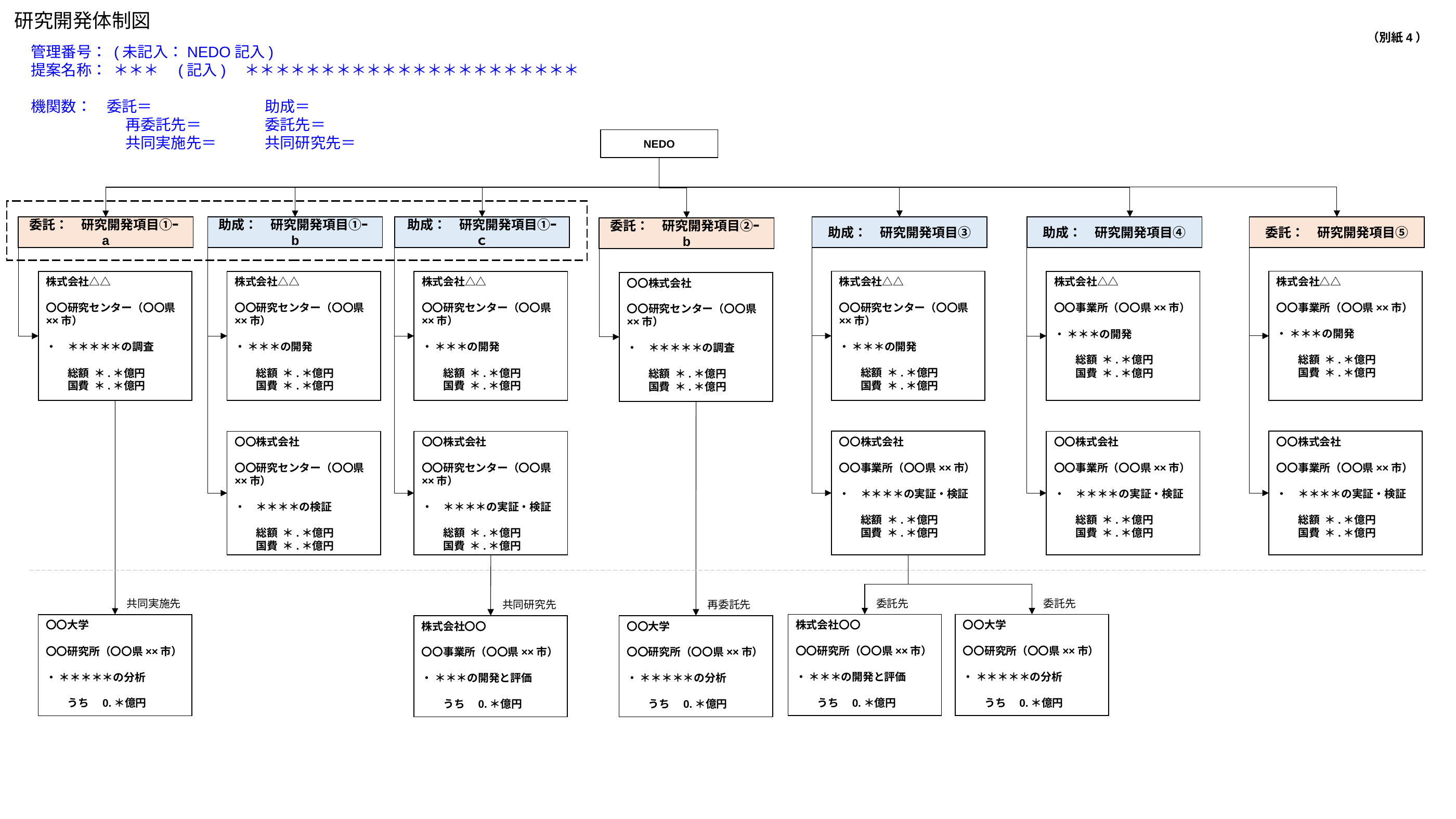

研究開発体制図
（別紙4）
管理番号： (未記入：NEDO記入)
提案名称：  ＊＊＊　(記入)　＊＊＊＊＊＊＊＊＊＊＊＊＊＊＊＊＊＊＊＊＊＊

機関数：　委託＝　　　　　　　	助成＝
　　　　　　 再委託先＝　　　　	委託先＝
　　　　　　 共同実施先＝	共同研究先＝
NEDO

助成：　研究開発項目③
委託：　研究開発項目⑤
助成：　研究開発項目①ｰｃ
助成：　研究開発項目④
委託：　研究開発項目①ｰa
助成：　研究開発項目①ｰb
委託：　研究開発項目②ｰb
株式会社△△

〇〇研究センター（〇〇県××市）

・ ＊＊＊の開発

　　総額  ＊.＊億円
　　国費  ＊.＊億円
株式会社△△

〇〇事業所（〇〇県××市）

・ ＊＊＊の開発

　　総額  ＊.＊億円
　　国費  ＊.＊億円
株式会社△△

〇〇研究センター（〇〇県××市）

・ ＊＊＊の開発

　　総額  ＊.＊億円
　　国費  ＊.＊億円
株式会社△△

〇〇事業所（〇〇県××市）

・ ＊＊＊の開発

　　総額  ＊.＊億円
　　国費  ＊.＊億円
株式会社△△

〇〇研究センター（〇〇県××市）

・　＊＊＊＊＊の調査

　　総額  ＊.＊億円
　　国費  ＊.＊億円
株式会社△△

〇〇研究センター（〇〇県××市）

・ ＊＊＊の開発

　　総額  ＊.＊億円
　　国費  ＊.＊億円
〇〇株式会社

〇〇研究センター（〇〇県××市）

・　＊＊＊＊＊の調査

　　総額  ＊.＊億円
　　国費  ＊.＊億円
〇〇株式会社

〇〇事業所（〇〇県××市）

・　＊＊＊＊の実証・検証

　　総額  ＊.＊億円
　　国費  ＊.＊億円
〇〇株式会社

〇〇事業所（〇〇県××市）

・　＊＊＊＊の実証・検証

　　総額  ＊.＊億円
　　国費  ＊.＊億円
〇〇株式会社

〇〇研究センター（〇〇県××市）

・　＊＊＊＊の実証・検証

　　総額  ＊.＊億円
　　国費  ＊.＊億円
〇〇株式会社

〇〇事業所（〇〇県××市）

・　＊＊＊＊の実証・検証

　　総額  ＊.＊億円
　　国費  ＊.＊億円
〇〇株式会社

〇〇研究センター（〇〇県××市）

・　＊＊＊＊の検証

　　総額  ＊.＊億円
　　国費  ＊.＊億円
委託先
委託先
共同実施先
共同研究先
再委託先
株式会社〇〇

〇〇研究所（〇〇県××市）

・ ＊＊＊の開発と評価

　　うち　0.＊億円

〇〇大学

〇〇研究所（〇〇県××市）

・ ＊＊＊＊＊の分析

　　うち　0.＊億円

〇〇大学

〇〇研究所（〇〇県××市）

・ ＊＊＊＊＊の分析

　　うち　0.＊億円
株式会社〇〇

〇〇事業所（〇〇県××市）

・ ＊＊＊の開発と評価

　　うち　0.＊億円

〇〇大学

〇〇研究所（〇〇県××市）

・ ＊＊＊＊＊の分析

　　うち　0.＊億円